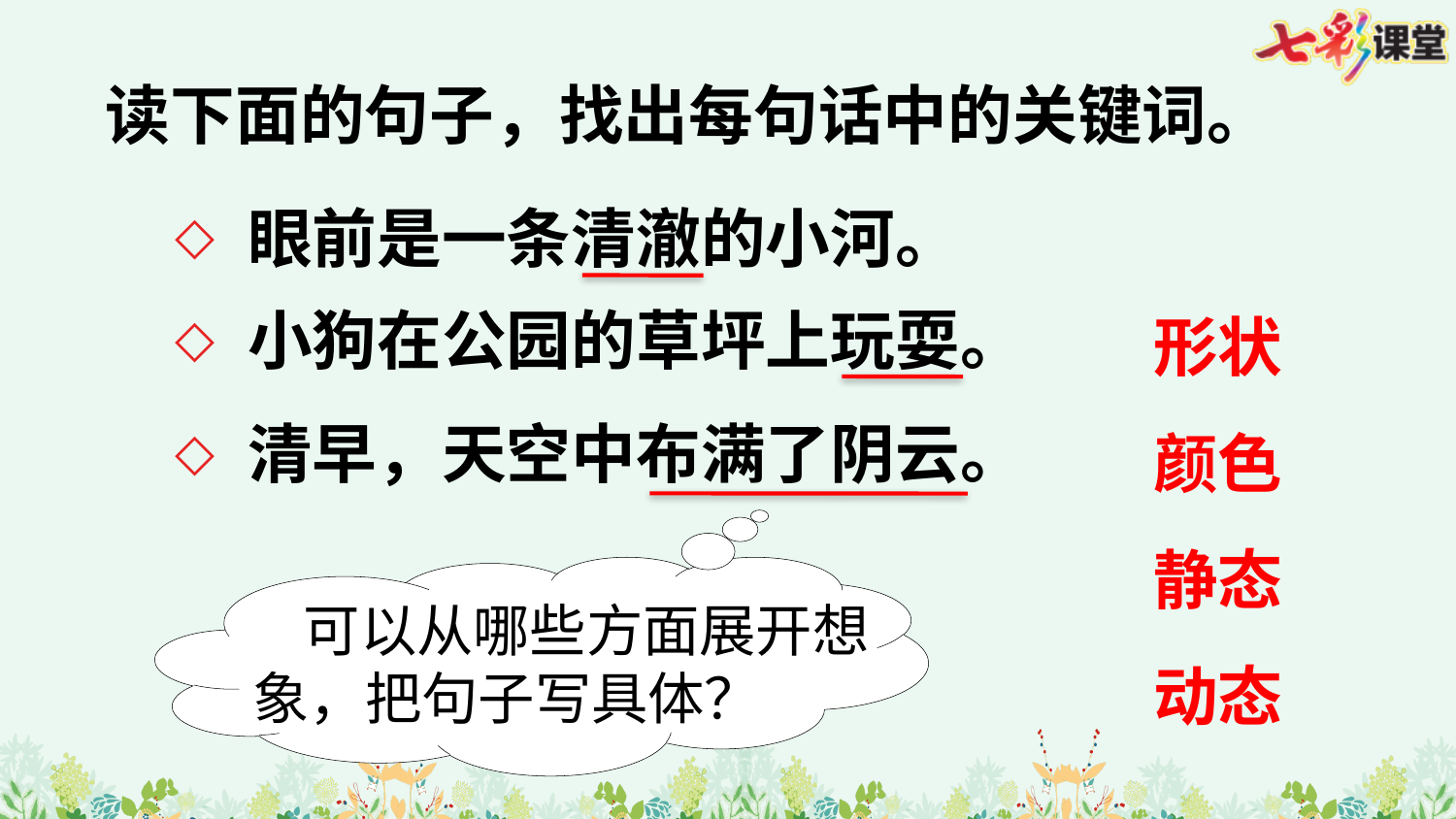

读下面的句子，找出每句话中的关键词。
眼前是一条清澈的小河。
形状
颜色
静态
动态
小狗在公园的草坪上玩耍。
清早，天空中布满了阴云。

   可以从哪些方面展开想象，把句子写具体？